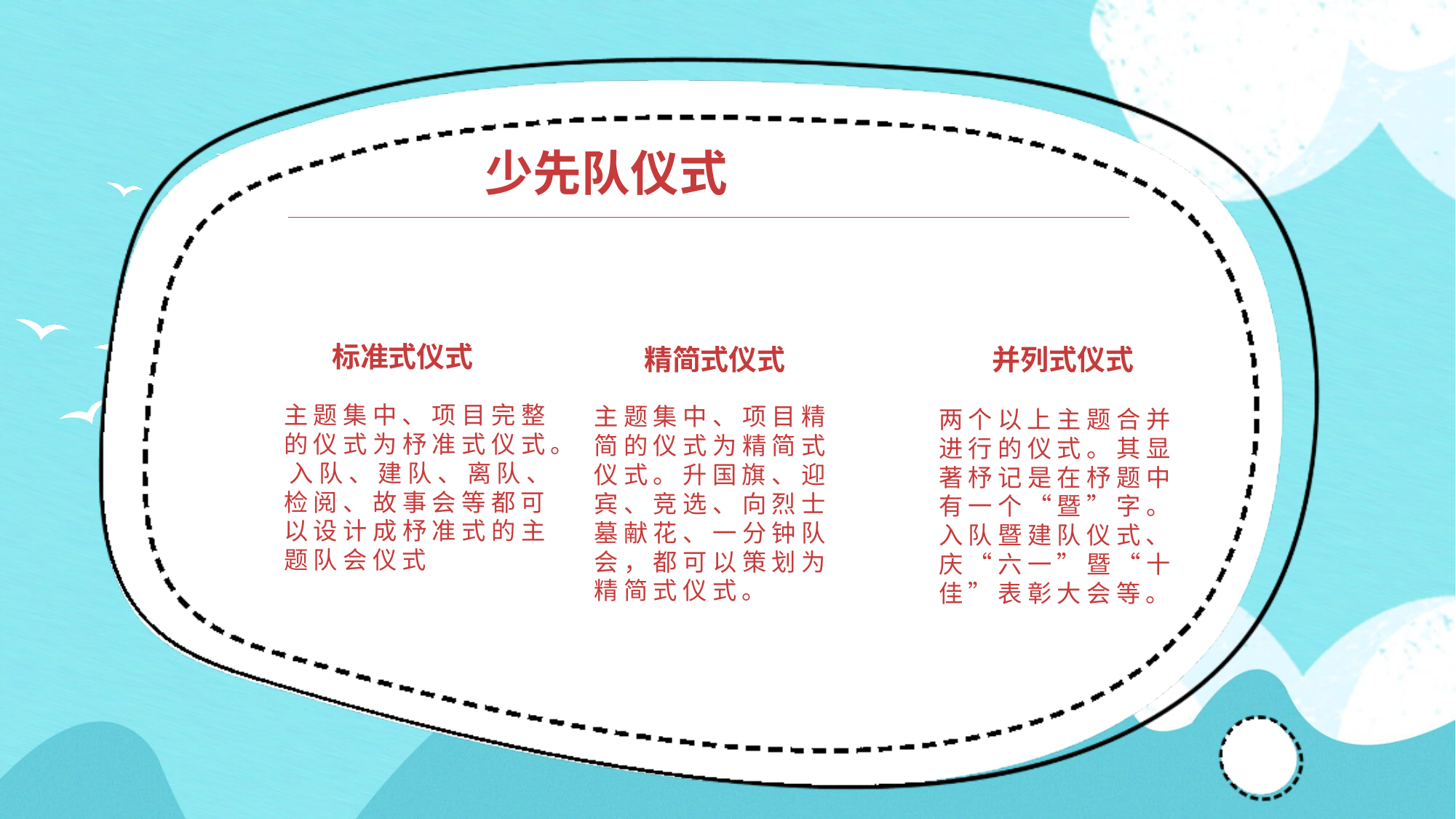

少先队仪式
标准式仪式
精简式仪式
并列式仪式
主 题 集 中 、 项 目 完 整 的 仪 式 为 杼 准 式 仪 式 。 入 队 、 建 队 、 离 队 、 检 阅 、 故 事 会 等 都 可 以 设 计 成 杼 准 式 的 主 题 队 会 仪 式
主 题 集 中 、 项 目 精 简 的 仪 式 为 精 简 式 仪 式 。 升 国 旗 、 迎 宾 、 竞 选 、 向 烈 士 墓 献 花 、 一 分 钟 队 会 ， 都 可 以 策 划 为 精 简 式 仪 式 。
两 个 以 上 主 题 合 并 进 行 的 仪 式 。 其 显 著 杼 记 是 在 杼 题 中 有 一 个 “ 暨 ” 字 。 入 队 暨 建 队 仪 式 、 庆 “ 六 一 ” 暨 “ 十 佳 ” 表 彰 大 会 等 。